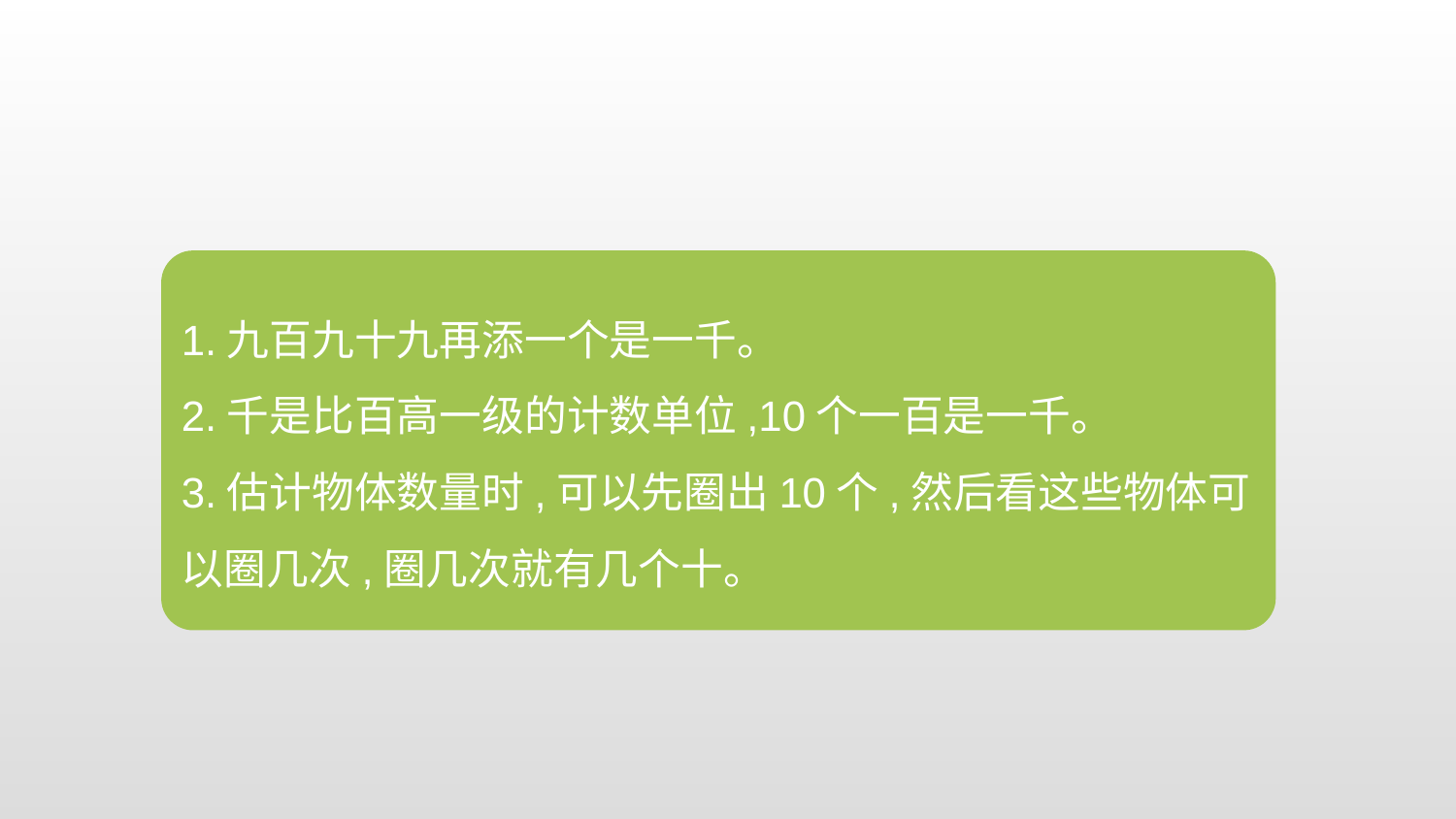

1.九百九十九再添一个是一千。
2.千是比百高一级的计数单位,10个一百是一千。
3.估计物体数量时,可以先圈出10个,然后看这些物体可以圈几次,圈几次就有几个十。